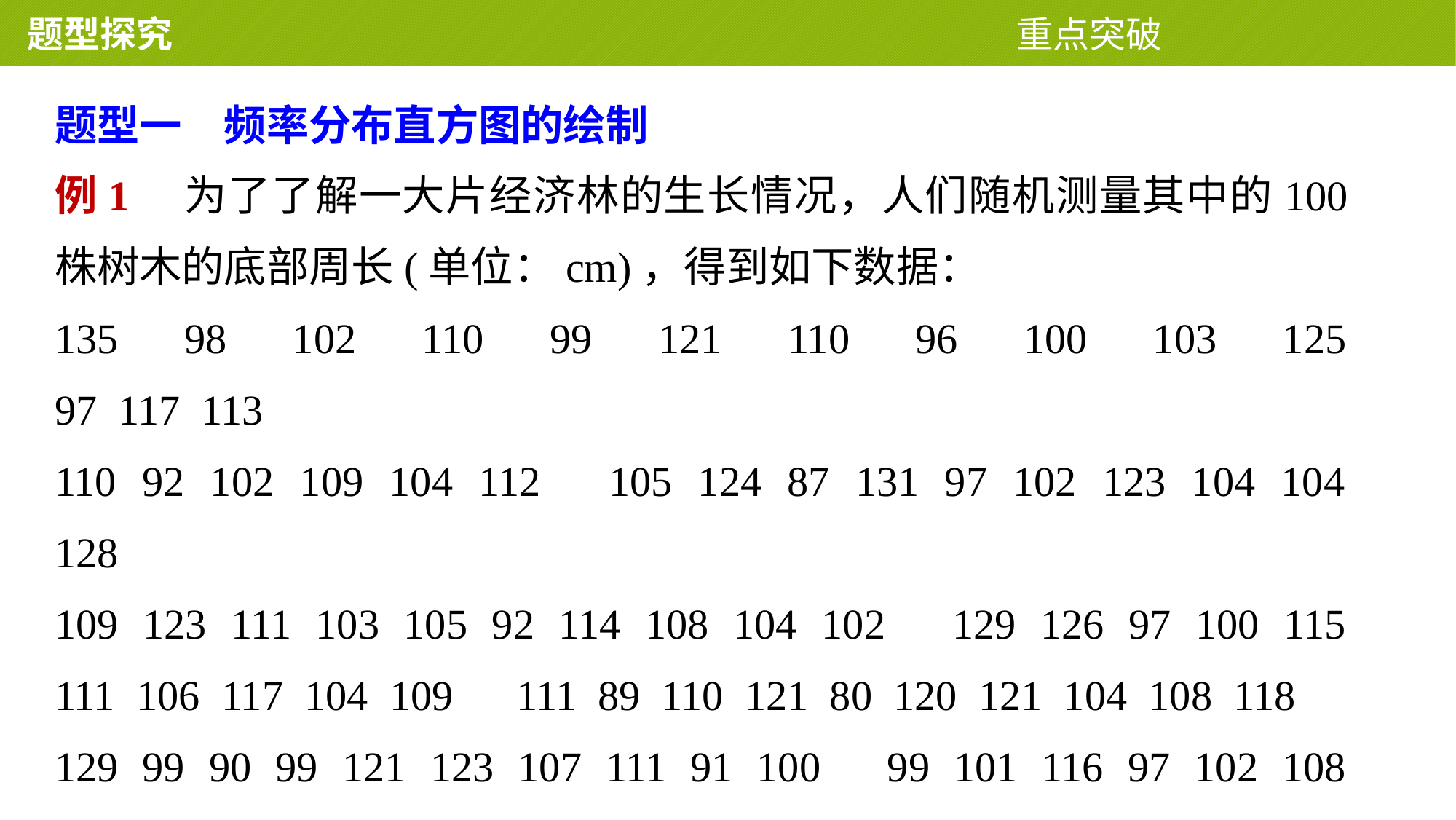

题型探究                                                                                                       重点突破
题型一　频率分布直方图的绘制
例1　为了了解一大片经济林的生长情况，人们随机测量其中的100株树木的底部周长(单位：cm)，得到如下数据：
135　98　102　110　99　121　110　96　100　103　125  97  117  113
110  92  102  109  104  112　105  124  87  131  97  102  123  104  104  128
109  123  111  103  105  92  114  108  104  102　129  126  97  100  115  111  106  117  104  109　111  89  110  121  80  120  121  104  108  118　129  99  90  99  121  123  107  111  91  100　99  101  116  97  102  108  101  95  107  101　102  108  117  99  118  106  119  97  126  108　123  119  98  121  101  113  102  103  104  108